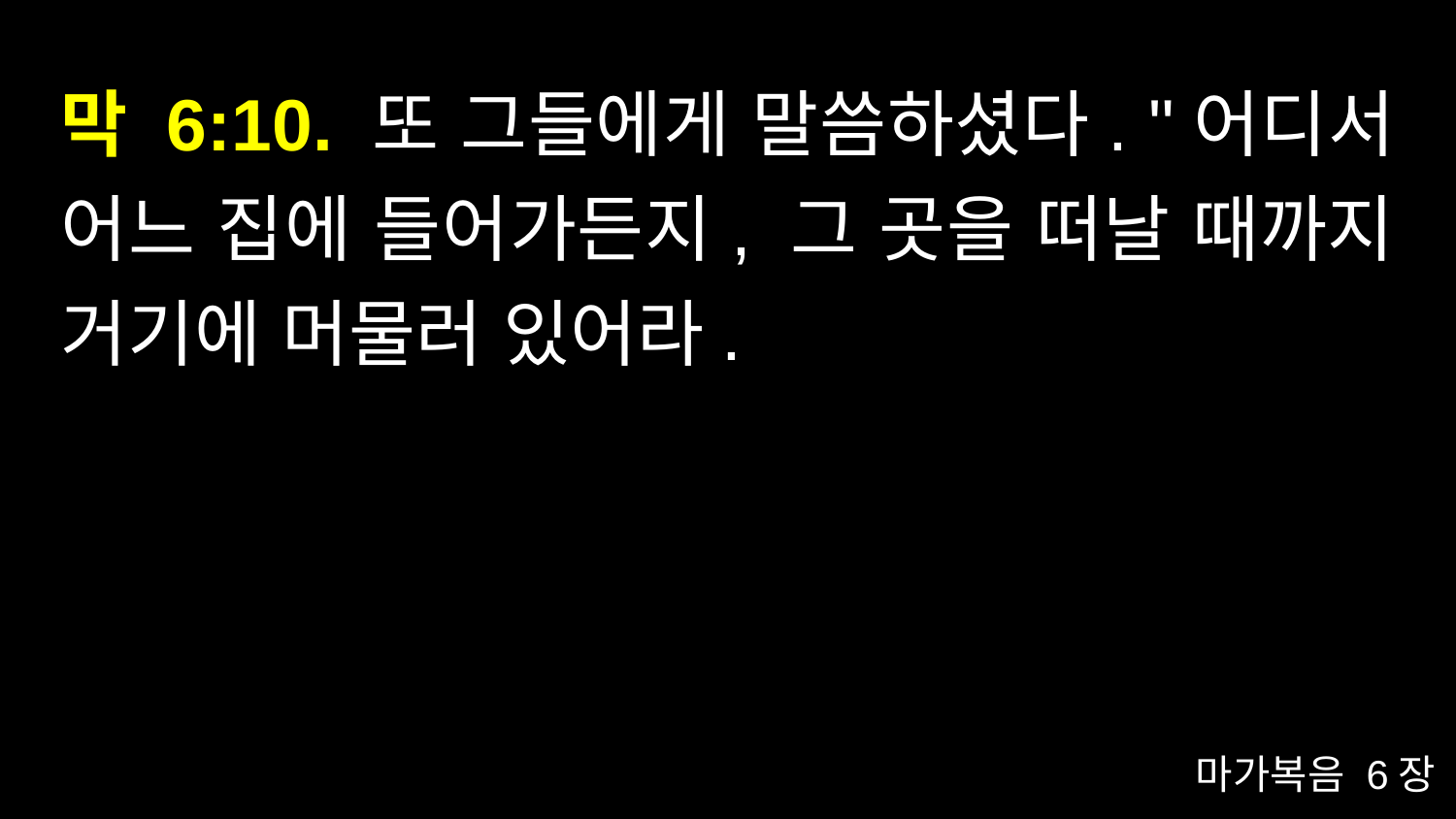

# 막 6:10. 또 그들에게 말씀하셨다. "어디서 어느 집에 들어가든지, 그 곳을 떠날 때까지 거기에 머물러 있어라.
마가복음 6장